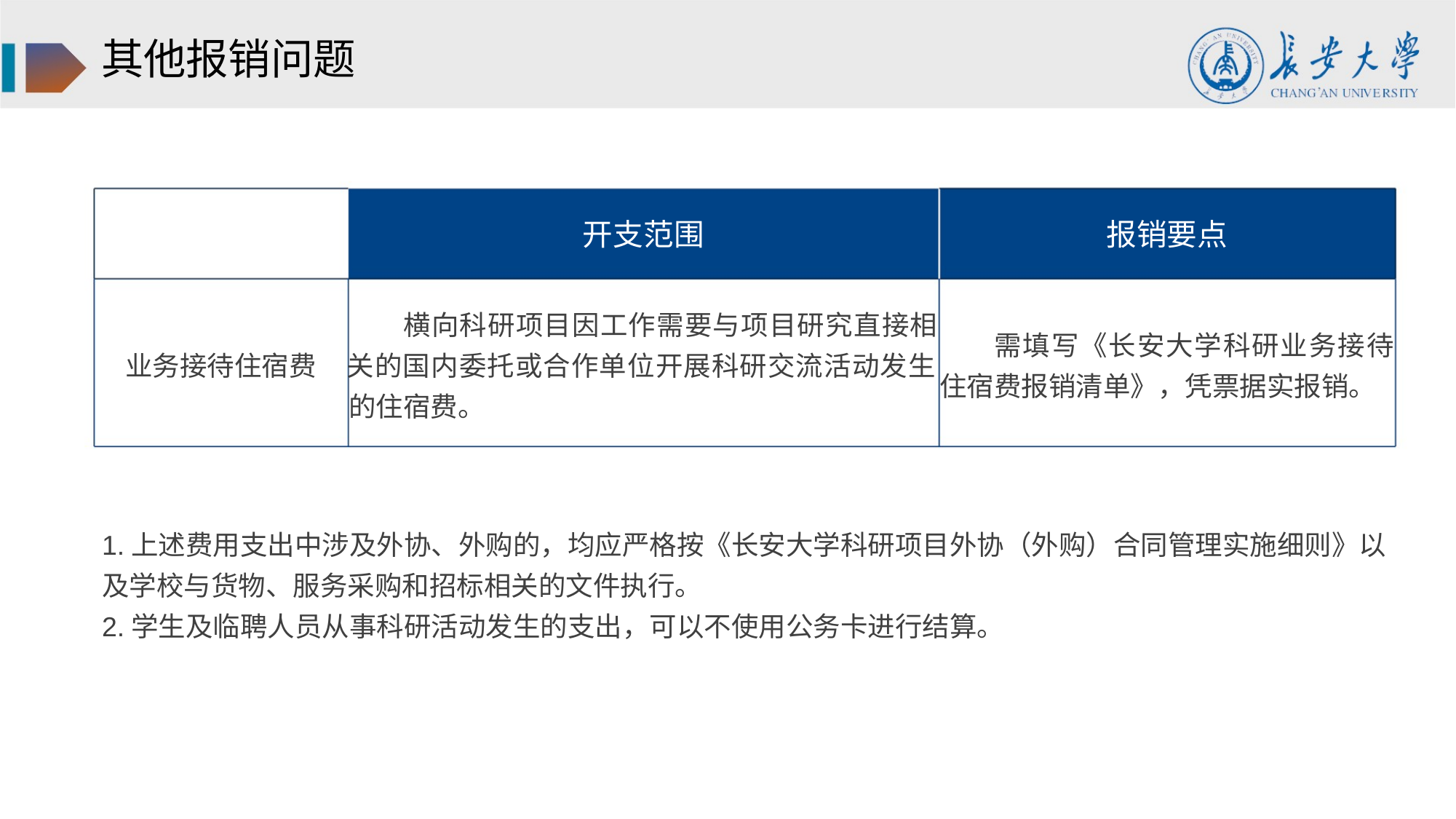

其他报销问题
开支范围
报销要点
横向科研项目因工作需要与项目研究直接相
需填写《长安大学科研业务接待
住宿费报销清单》，凭票据实报销。
业务接待住宿费 关的国内委托或合作单位开展科研交流活动发生
的住宿费。
1.上述费用支出中涉及外协、外购的，均应严格按《长安大学科研项目外协（外购）合同管理实施细则》以
及学校与货物、服务采购和招标相关的文件执行。
2.学生及临聘人员从事科研活动发生的支出，可以不使用公务卡进行结算。